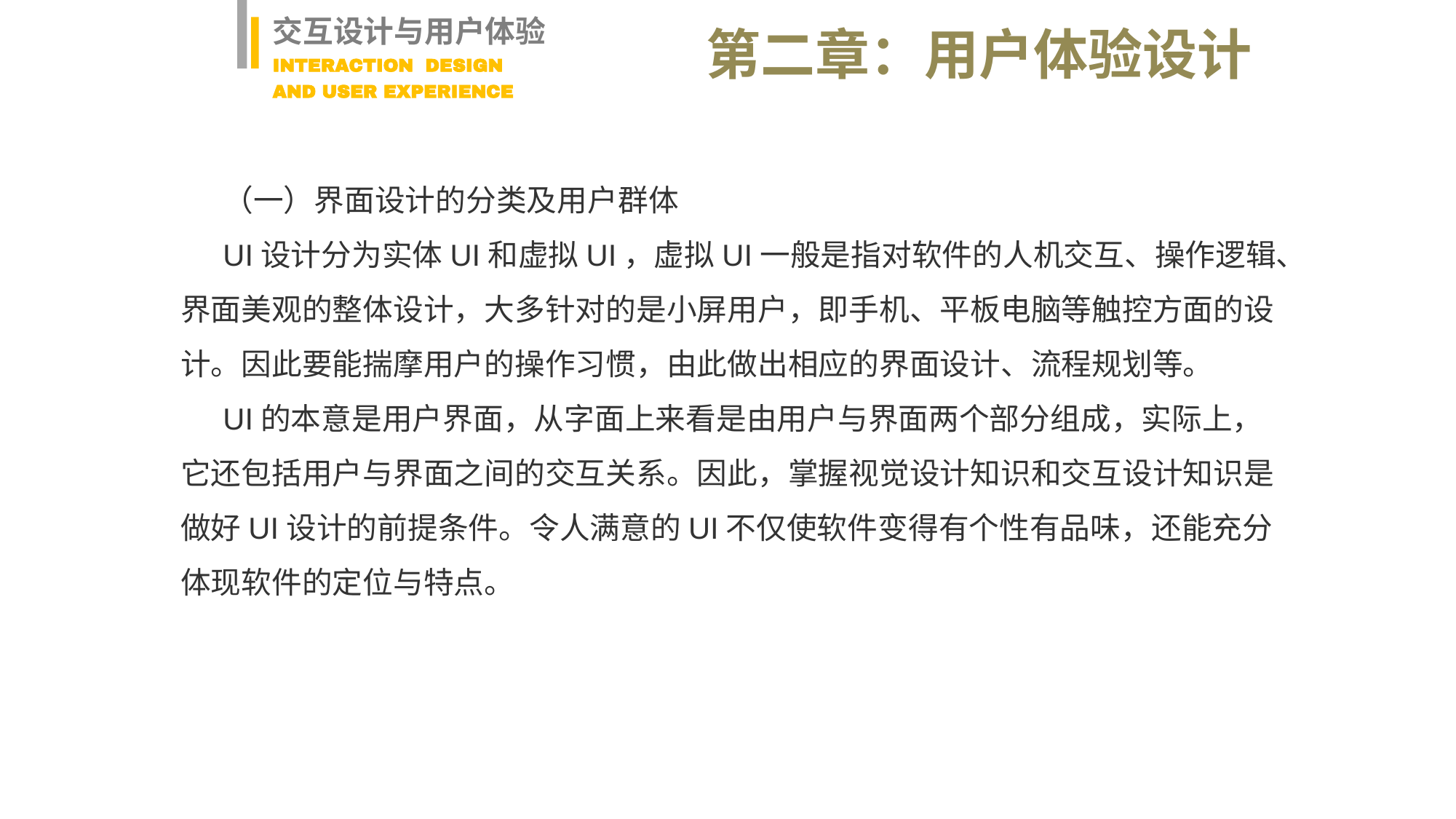

交互设计与用户体验
INTERACTION  DESIGN
AND USER EXPERIENCE
第二章：用户体验设计

（一）界面设计的分类及用户群体
UI设计分为实体UI和虚拟UI，虚拟UI一般是指对软件的人机交互、操作逻辑、界面美观的整体设计，大多针对的是小屏用户，即手机、平板电脑等触控方面的设计。因此要能揣摩用户的操作习惯，由此做出相应的界面设计、流程规划等。
UI的本意是用户界面，从字面上来看是由用户与界面两个部分组成，实际上，它还包括用户与界面之间的交互关系。因此，掌握视觉设计知识和交互设计知识是做好UI设计的前提条件。令人满意的UI不仅使软件变得有个性有品味，还能充分体现软件的定位与特点。